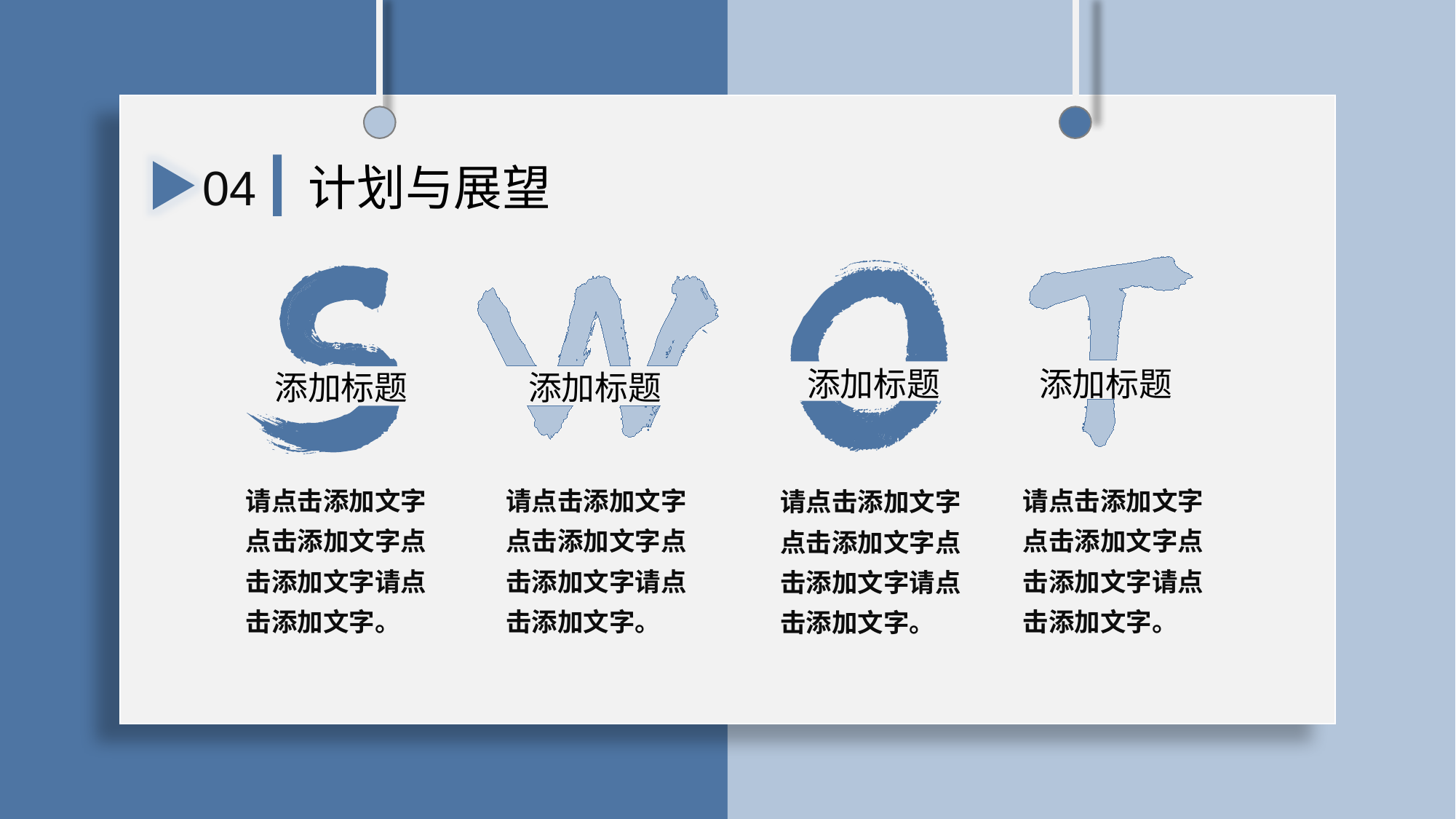

04
计划与展望

添加标题
添加标题
添加标题
添加标题
请点击添加文字点击添加文字点击添加文字请点击添加文字。
请点击添加文字点击添加文字点击添加文字请点击添加文字。
请点击添加文字点击添加文字点击添加文字请点击添加文字。
请点击添加文字点击添加文字点击添加文字请点击添加文字。